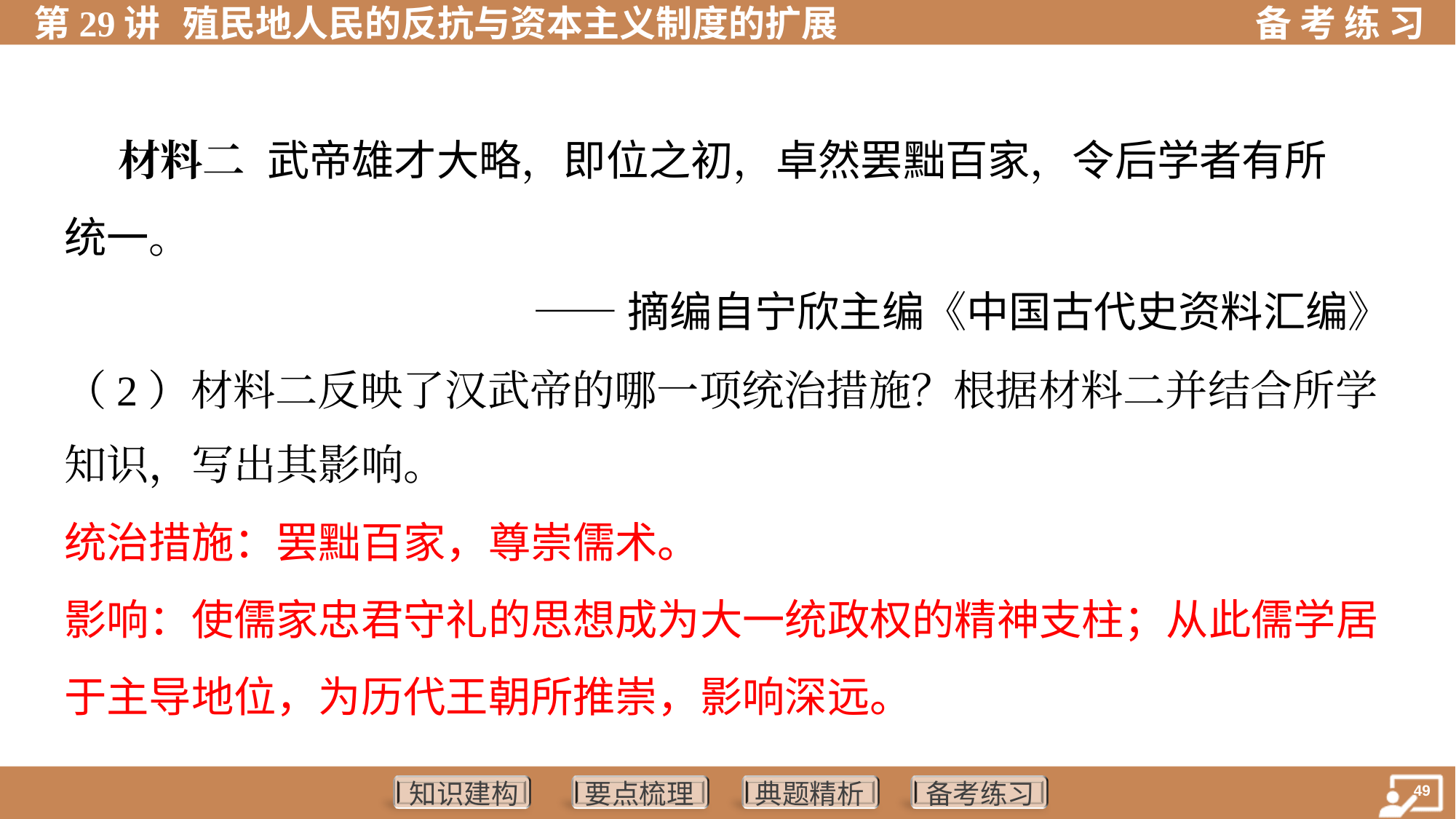

材料二  武帝雄才大略，即位之初，卓然罢黜百家，令后学者有所
统一。
    ——摘编自宁欣主编《中国古代史资料汇编》
（2）材料二反映了汉武帝的哪一项统治措施？根据材料二并结合所学
知识，写出其影响。
统治措施：罢黜百家，尊崇儒术。
影响：使儒家忠君守礼的思想成为大一统政权的精神支柱；从此儒学居
于主导地位，为历代王朝所推崇，影响深远。